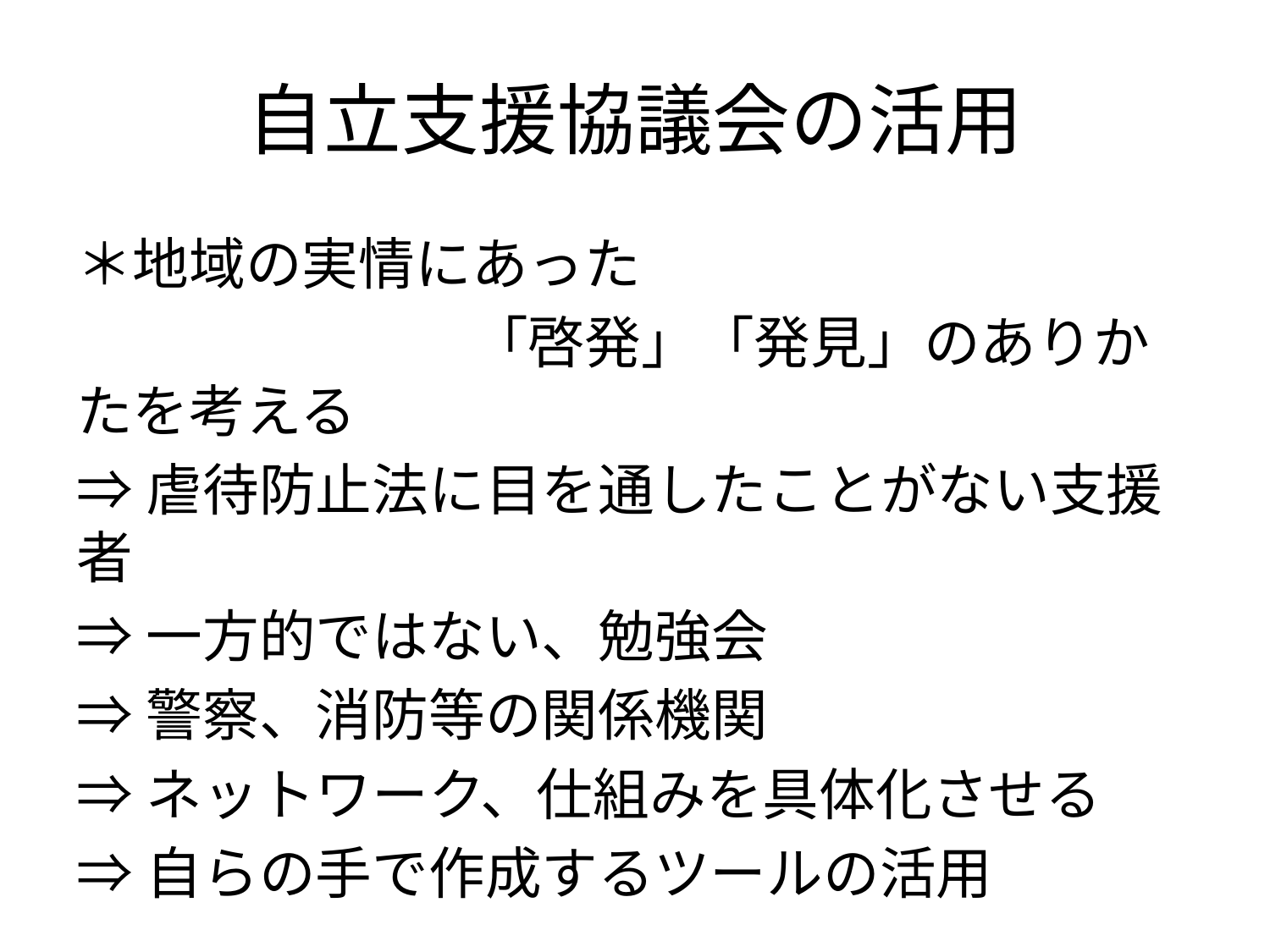

# 自立支援協議会の活用
＊地域の実情にあった
　　　　　　　「啓発」「発見」のありかたを考える
⇒虐待防止法に目を通したことがない支援者
⇒一方的ではない、勉強会
⇒警察、消防等の関係機関
⇒ネットワーク、仕組みを具体化させる
⇒自らの手で作成するツールの活用